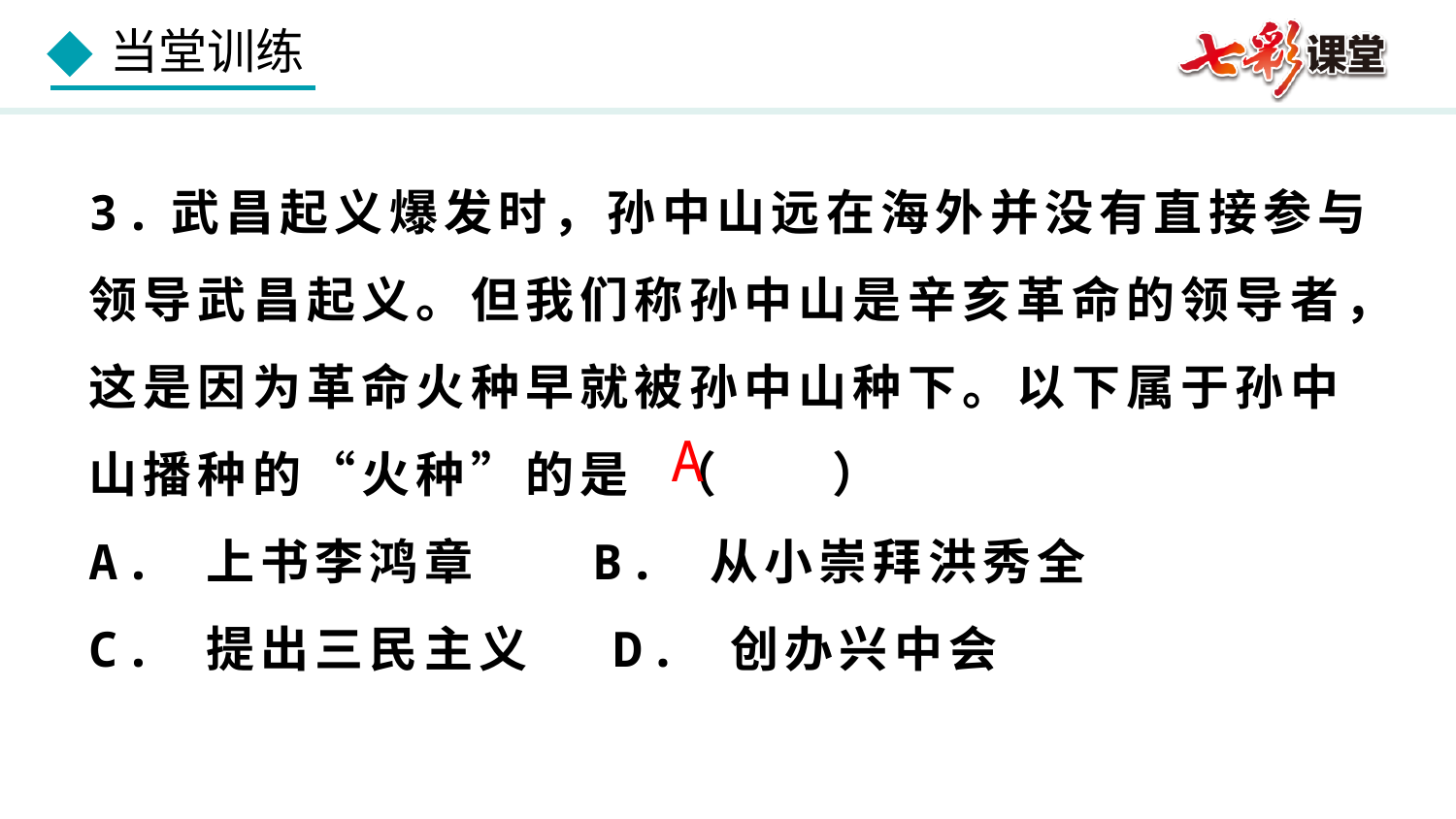

3.武昌起义爆发时，孙中山远在海外并没有直接参与领导武昌起义。但我们称孙中山是辛亥革命的领导者，这是因为革命火种早就被孙中山种下。以下属于孙中山播种的“火种”的是  （　　）
A. 上书李鸿章      B. 从小崇拜洪秀全
C. 提出三民主义    D. 创办兴中会
A